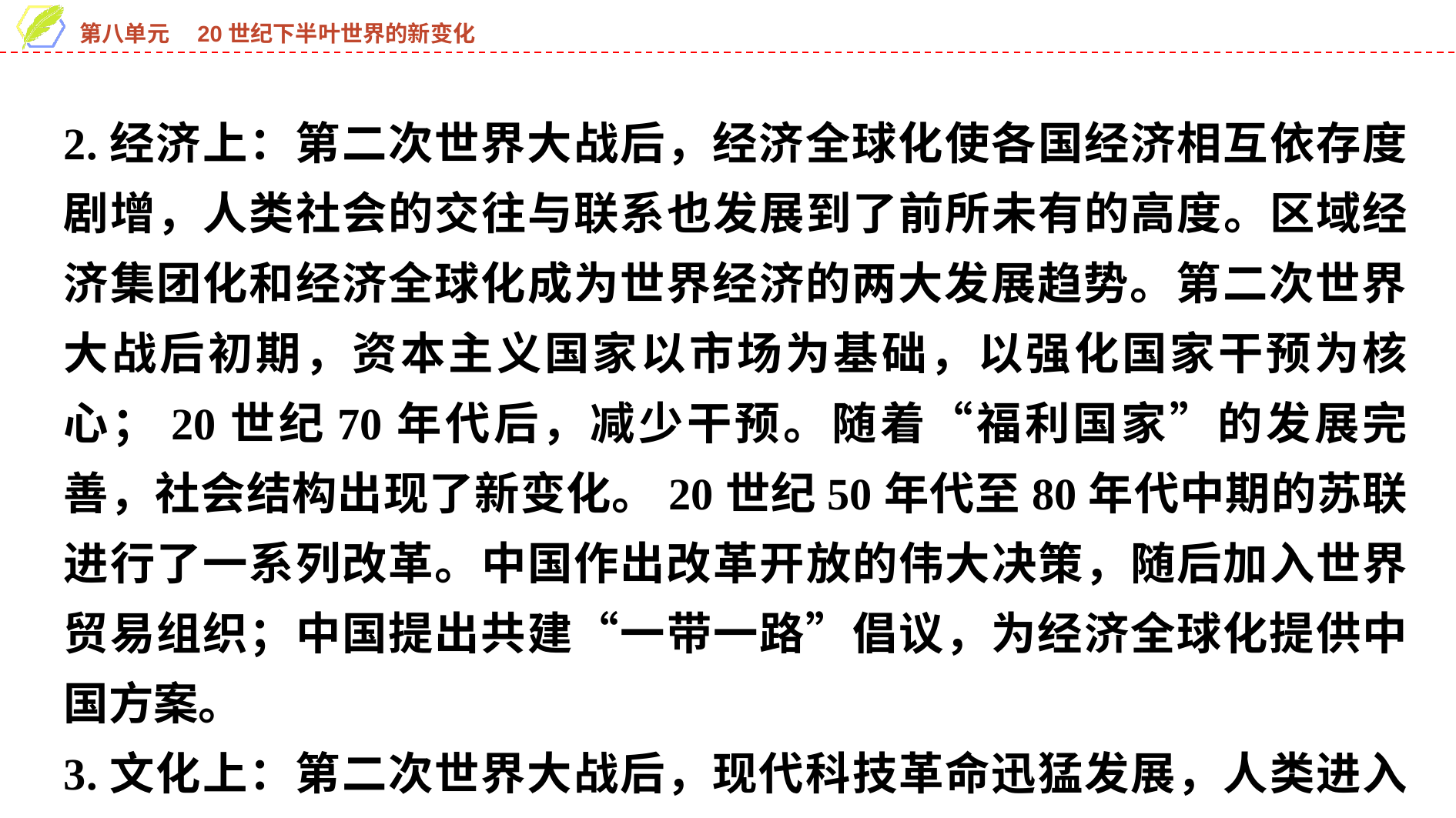

2.经济上：第二次世界大战后，经济全球化使各国经济相互依存度剧增，人类社会的交往与联系也发展到了前所未有的高度。区域经济集团化和经济全球化成为世界经济的两大发展趋势。第二次世界大战后初期，资本主义国家以市场为基础，以强化国家干预为核心；20世纪70年代后，减少干预。随着“福利国家”的发展完善，社会结构出现了新变化。20世纪50年代至80年代中期的苏联进行了一系列改革。中国作出改革开放的伟大决策，随后加入世界贸易组织；中国提出共建“一带一路”倡议，为经济全球化提供中国方案。
3.文化上：第二次世界大战后，现代科技革命迅猛发展，人类进入信息时代。